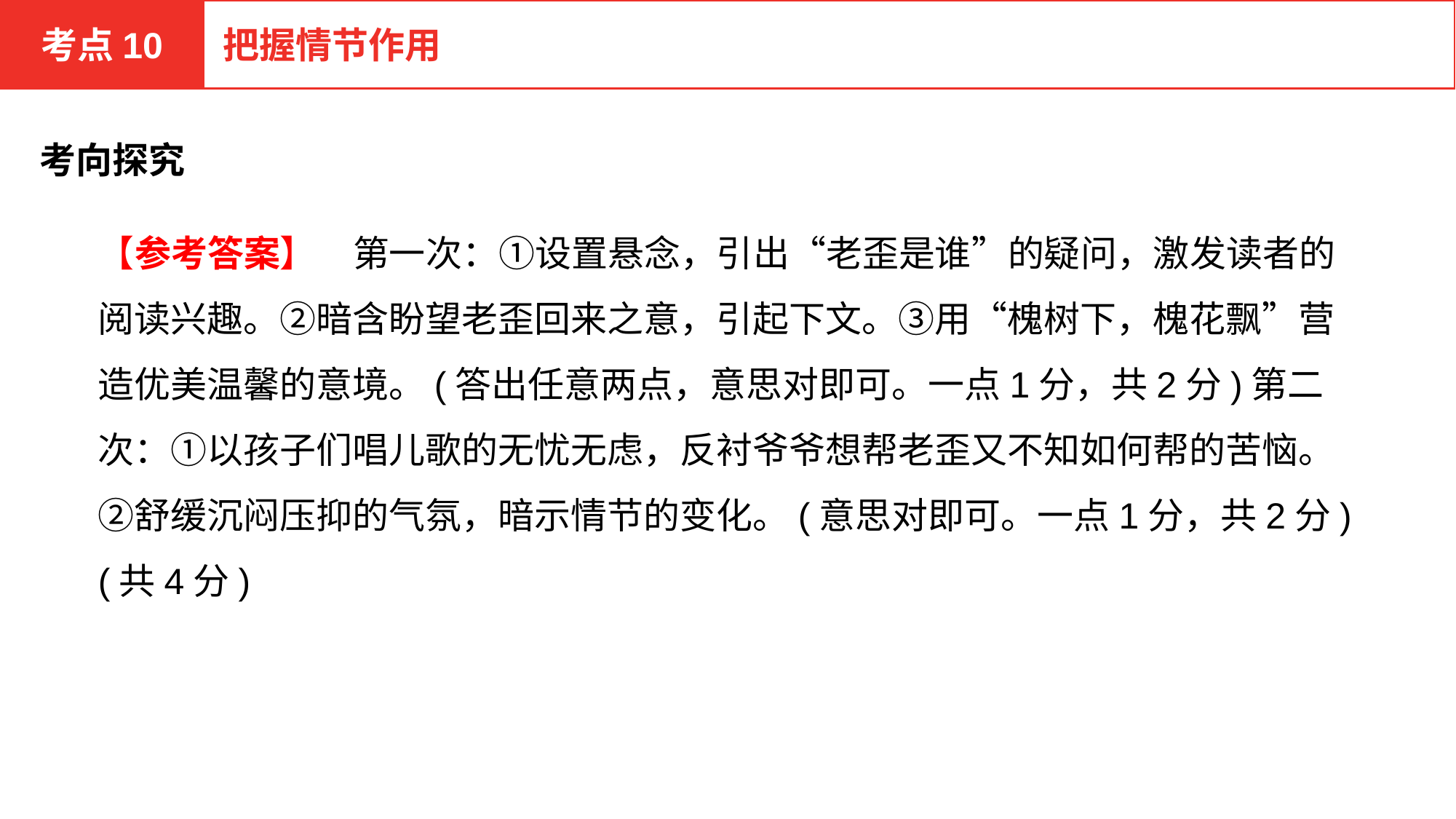

考点10
把握情节作用
考向探究

【参考答案】　第一次：①设置悬念，引出“老歪是谁”的疑问，激发读者的阅读兴趣。②暗含盼望老歪回来之意，引起下文。③用“槐树下，槐花飘”营造优美温馨的意境。(答出任意两点，意思对即可。一点1分，共2分)第二次：①以孩子们唱儿歌的无忧无虑，反衬爷爷想帮老歪又不知如何帮的苦恼。②舒缓沉闷压抑的气氛，暗示情节的变化。(意思对即可。一点1分，共2分)(共4分)